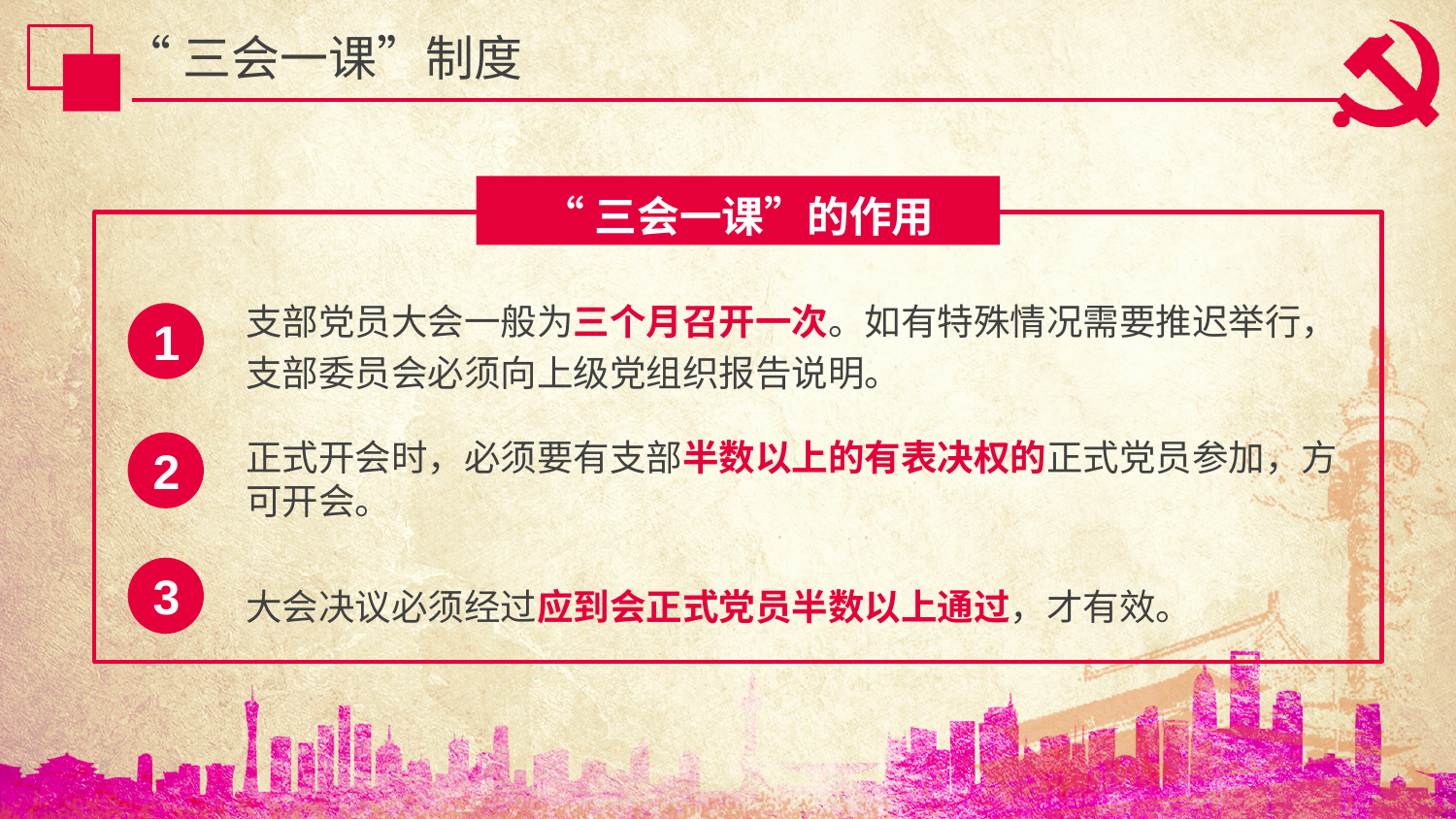

“三会一课”的作用

支部党员大会一般为三个月召开一次。如有特殊情况需要推迟举行，支部委员会必须向上级党组织报告说明。
1
正式开会时，必须要有支部半数以上的有表决权的正式党员参加，方可开会。
2
3
大会决议必须经过应到会正式党员半数以上通过，才有效。